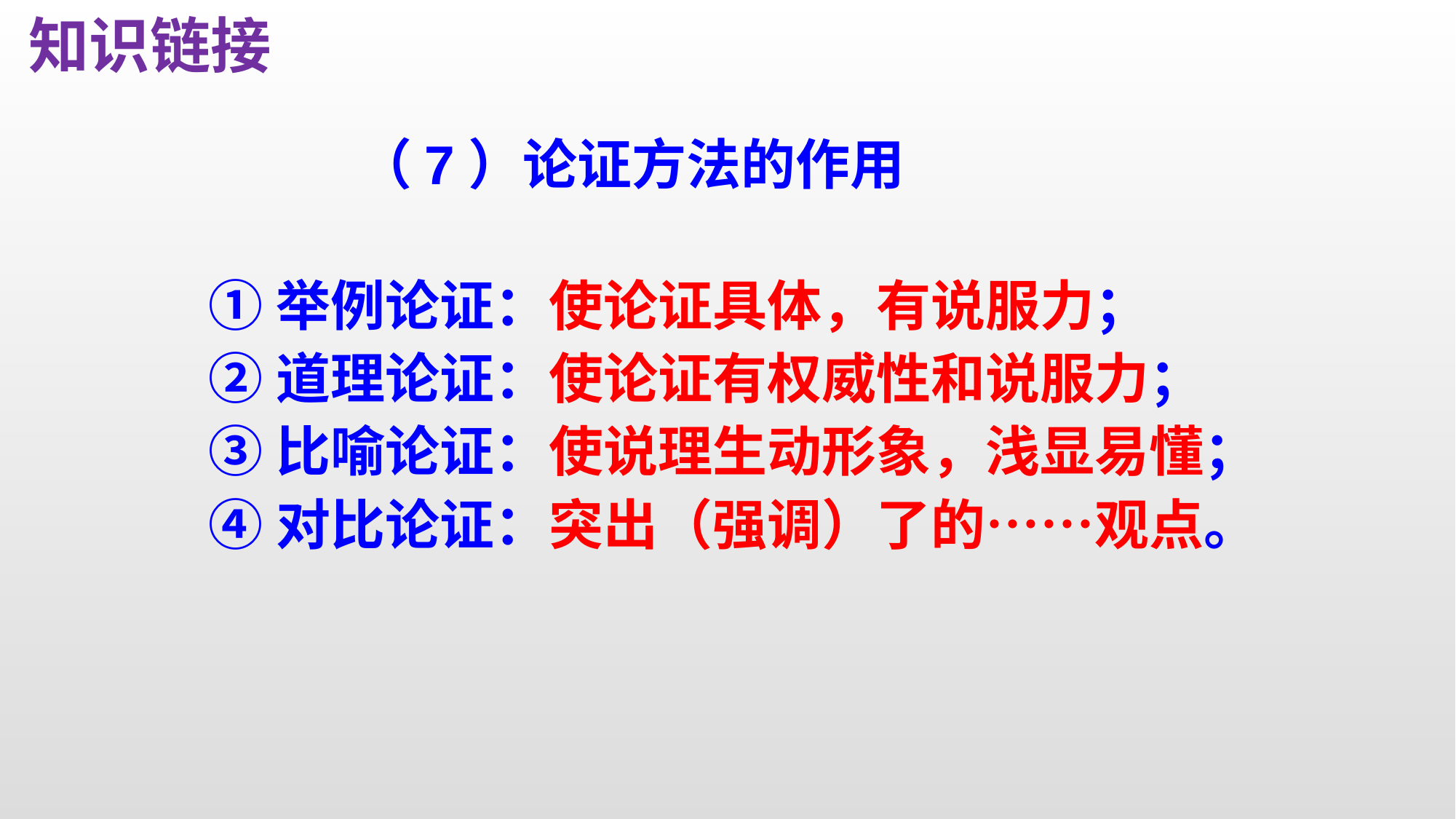

知识链接
（7）论证方法的作用
①举例论证：使论证具体，有说服力；
②道理论证：使论证有权威性和说服力；
③比喻论证：使说理生动形象，浅显易懂；
④对比论证：突出（强调）了的……观点。